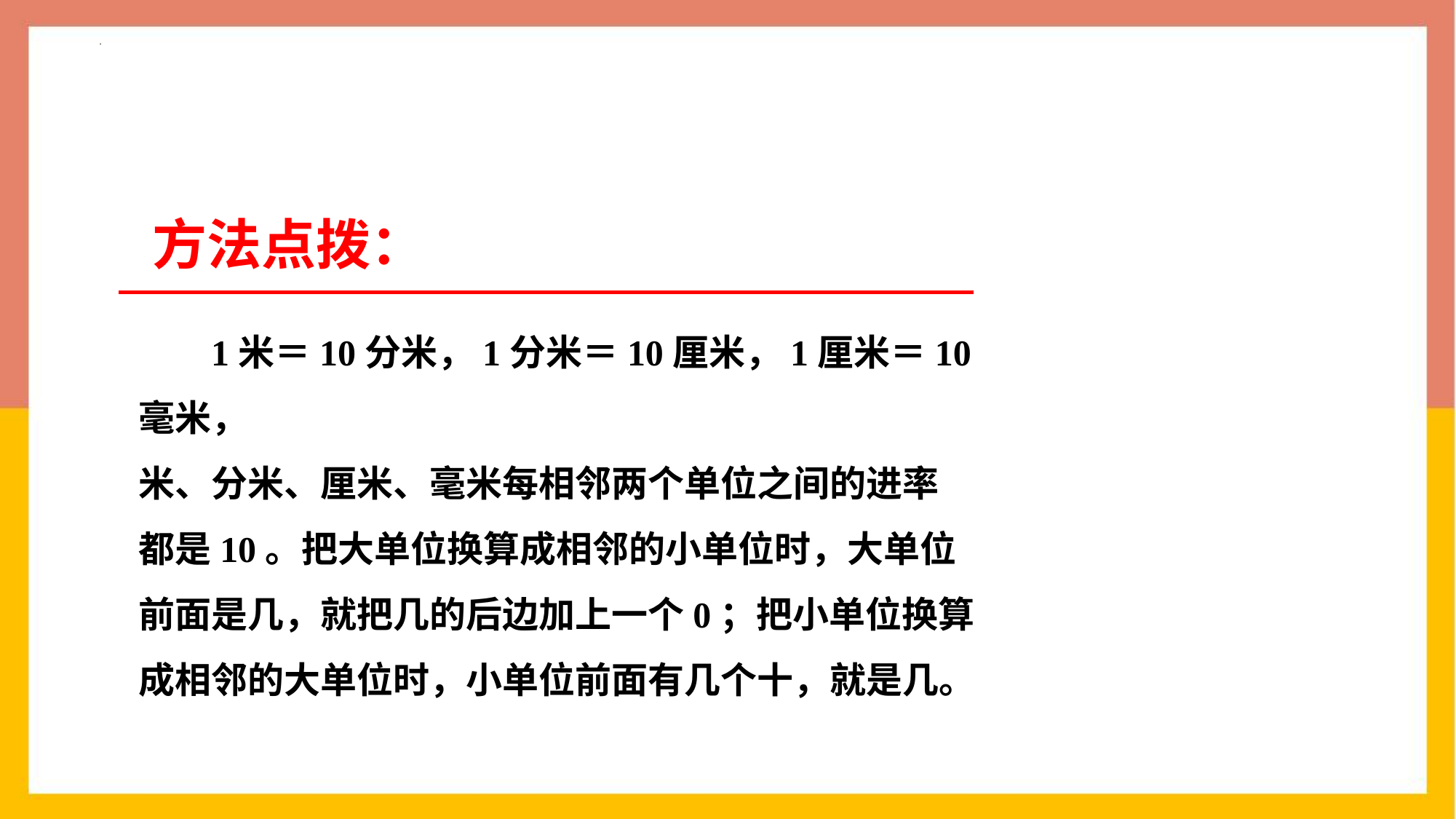

方法点拨：
        1米＝10分米，1分米＝10厘米，1厘米＝10毫米，
米、分米、厘米、毫米每相邻两个单位之间的进率
都是10。把大单位换算成相邻的小单位时，大单位
前面是几，就把几的后边加上一个0；把小单位换算
成相邻的大单位时，小单位前面有几个十，就是几。